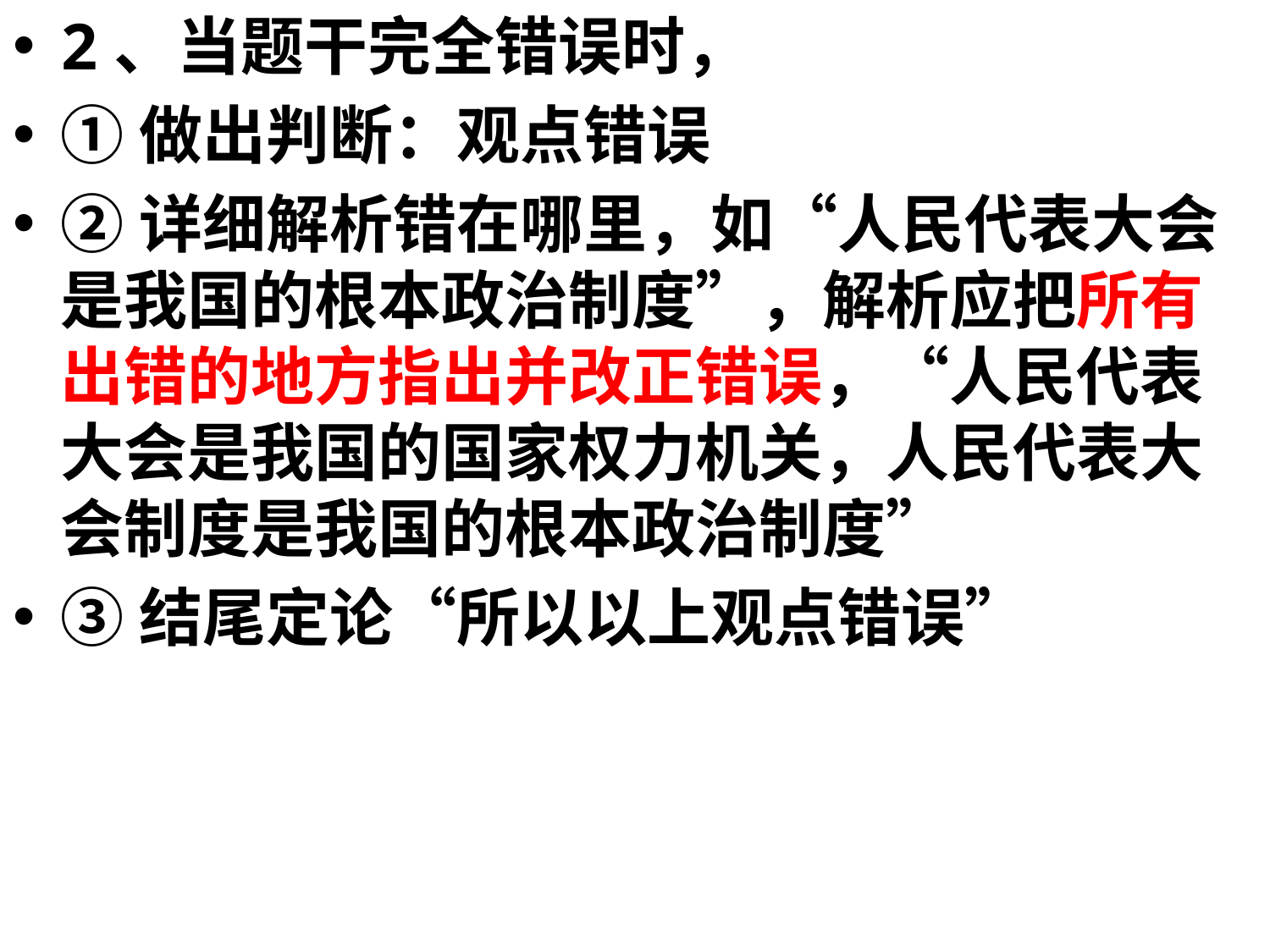

2、当题干完全错误时，
①做出判断：观点错误
②详细解析错在哪里，如“人民代表大会是我国的根本政治制度”，解析应把所有出错的地方指出并改正错误，“人民代表大会是我国的国家权力机关，人民代表大会制度是我国的根本政治制度”
③结尾定论“所以以上观点错误”